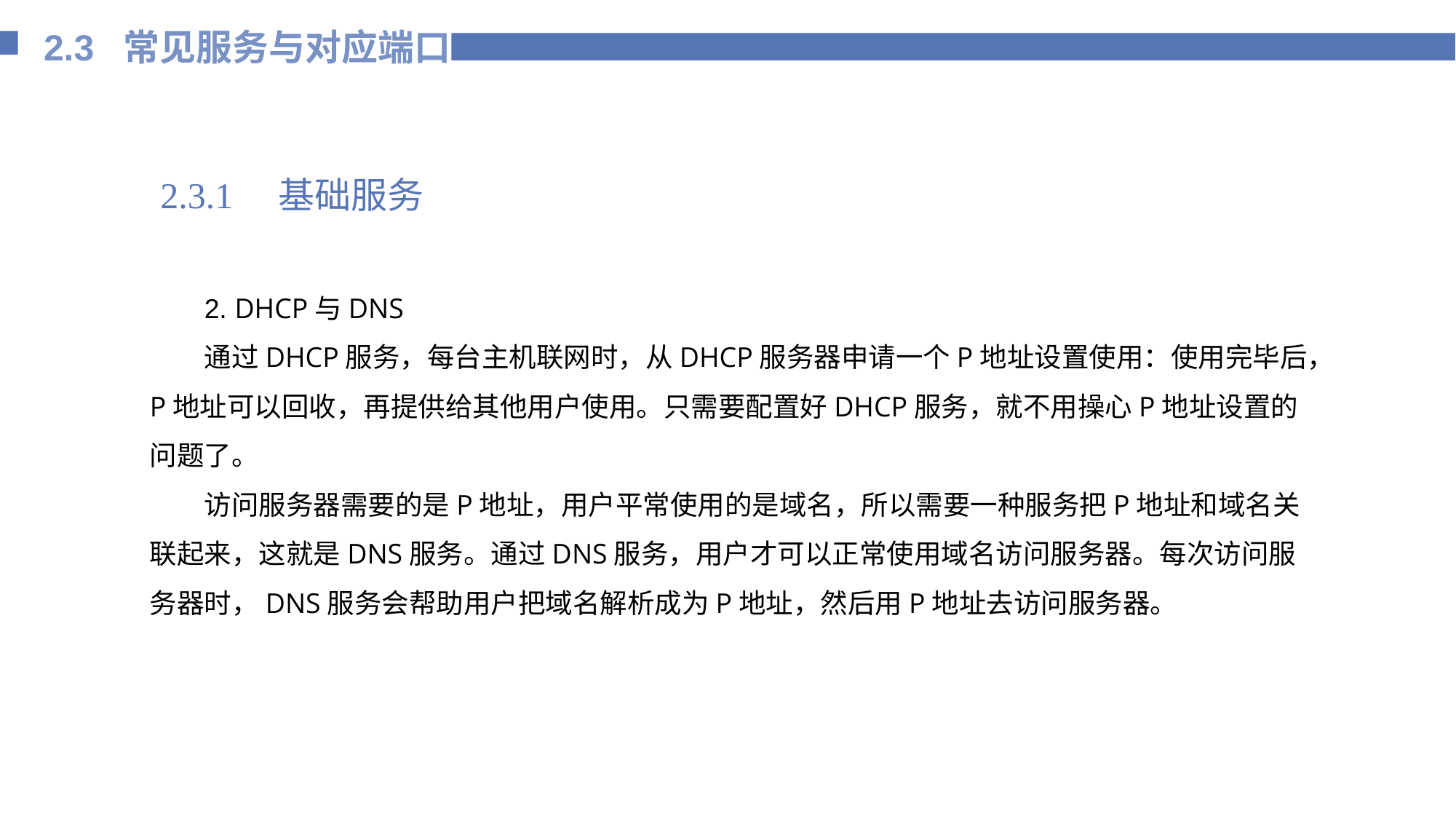

2.3  常见服务与对应端口

2.3.1　基础服务
2. DHCP与DNS
通过DHCP服务，每台主机联网时，从DHCP服务器申请一个P地址设置使用：使用完毕后，P地址可以回收，再提供给其他用户使用。只需要配置好DHCP服务，就不用操心P地址设置的问题了。
访问服务器需要的是P地址，用户平常使用的是域名，所以需要一种服务把P地址和域名关联起来，这就是DNS服务。通过DNS服务，用户才可以正常使用域名访问服务器。每次访问服务器时，DNS服务会帮助用户把域名解析成为P地址，然后用P地址去访问服务器。